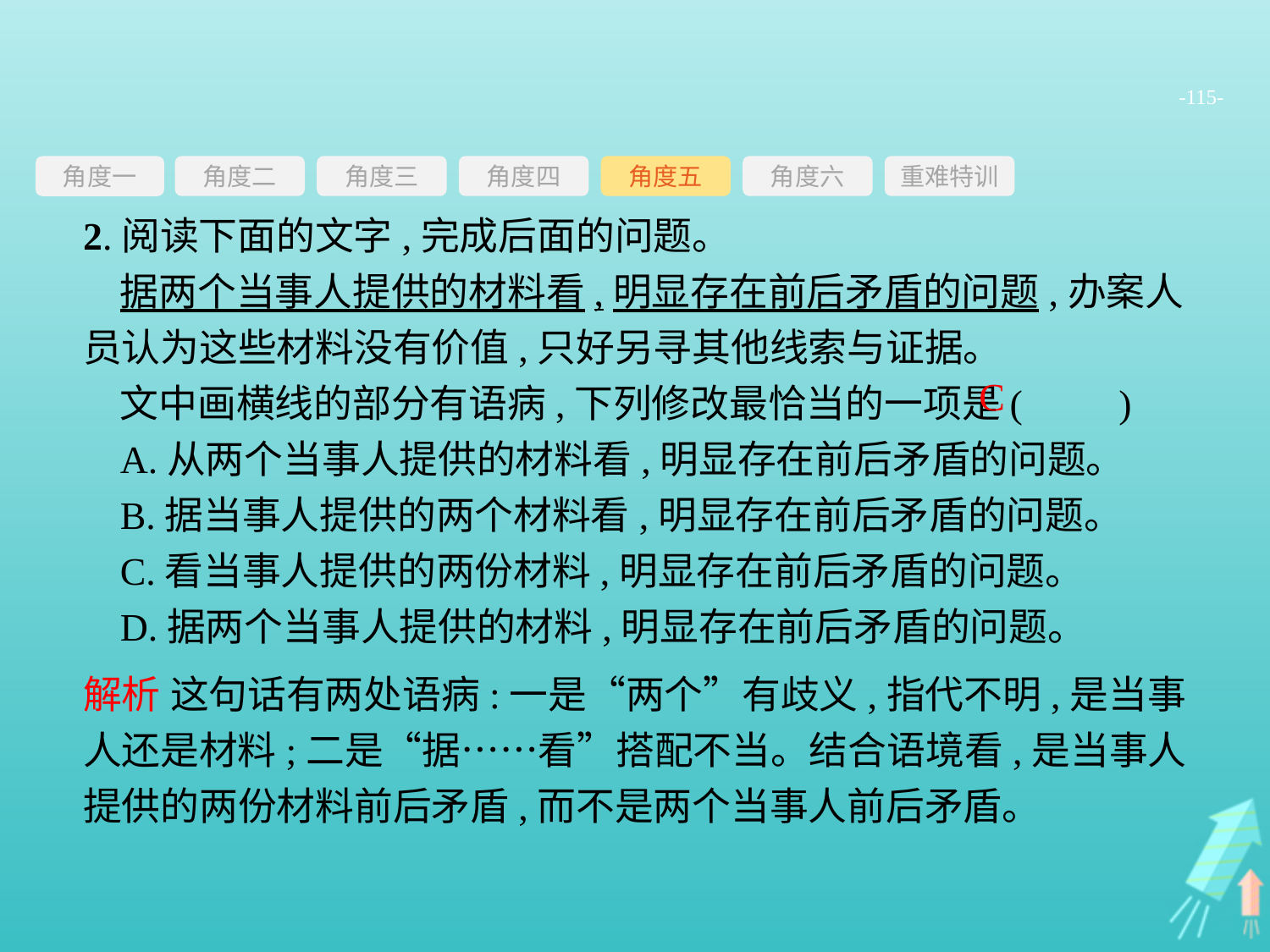

-115-
角度三
角度四
角度五
角度六
重难特训
角度二
角度一
2.阅读下面的文字,完成后面的问题。
据两个当事人提供的材料看,明显存在前后矛盾的问题,办案人员认为这些材料没有价值,只好另寻其他线索与证据。
文中画横线的部分有语病,下列修改最恰当的一项是(　　)
A.从两个当事人提供的材料看,明显存在前后矛盾的问题。
B.据当事人提供的两个材料看,明显存在前后矛盾的问题。
C.看当事人提供的两份材料,明显存在前后矛盾的问题。
D.据两个当事人提供的材料,明显存在前后矛盾的问题。
C
解析 这句话有两处语病:一是“两个”有歧义,指代不明,是当事人还是材料;二是“据……看”搭配不当。结合语境看,是当事人提供的两份材料前后矛盾,而不是两个当事人前后矛盾。